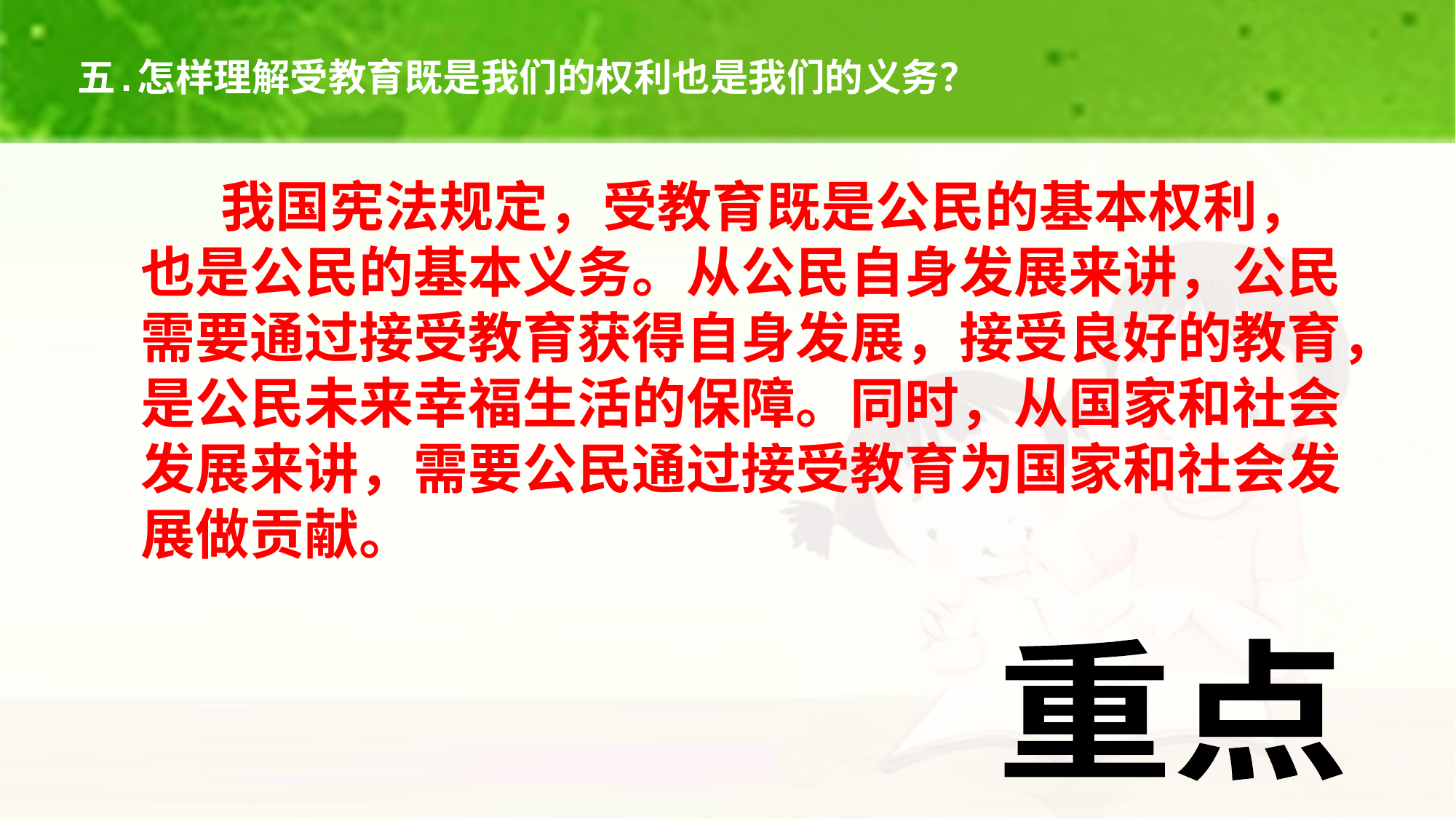

# 五.怎样理解受教育既是我们的权利也是我们的义务？
       我国宪法规定，受教育既是公民的基本权利，也是公民的基本义务。从公民自身发展来讲，公民需要通过接受教育获得自身发展，接受良好的教育，是公民未来幸福生活的保障。同时，从国家和社会发展来讲，需要公民通过接受教育为国家和社会发展做贡献。
重点